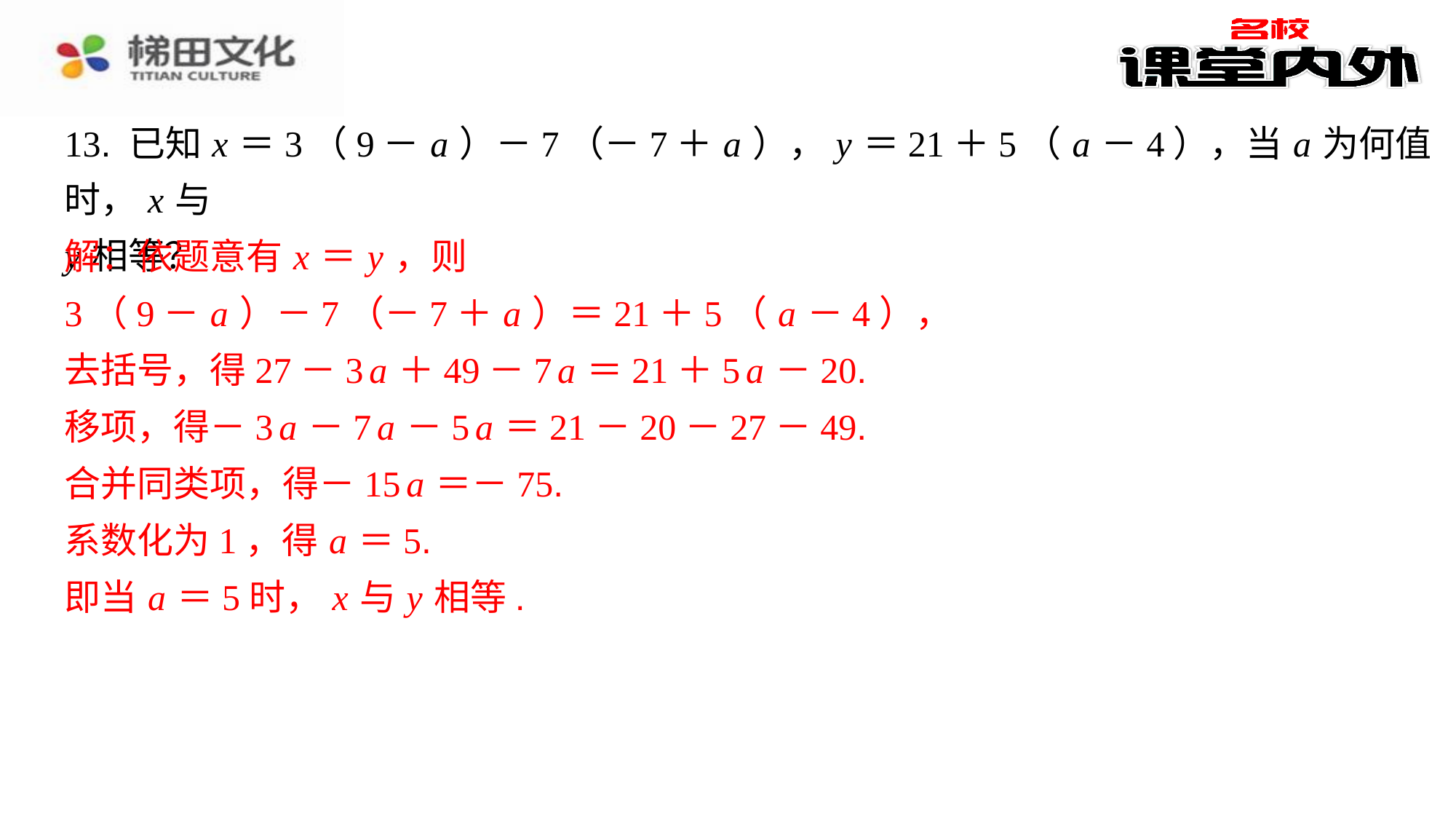

13. 已知 x ＝3（9－ a ）－7（－7＋ a ）， y ＝21＋5（ a －4），当 a 为何值时， x 与
y 相等？
解：依题意有 x ＝ y ，则
3（9－ a ）－7（－7＋ a ）＝21＋5（ a －4），
去括号，得27－3 a ＋49－7 a ＝21＋5 a －20.
移项，得－3 a －7 a －5 a ＝21－20－27－49.
合并同类项，得－15 a ＝－75.
系数化为1，得 a ＝5.
即当 a ＝5时， x 与 y 相等.
解：依题意有 x ＝ y ，则
3（9－ a ）－7（－7＋ a ）＝21＋5（ a －4），
去括号，得27－3 a ＋49－7 a ＝21＋5 a －20.
移项，得－3 a －7 a －5 a ＝21－20－27－49.
合并同类项，得－15 a ＝－75.
系数化为1，得 a ＝5.
即当 a ＝5时， x 与 y 相等.